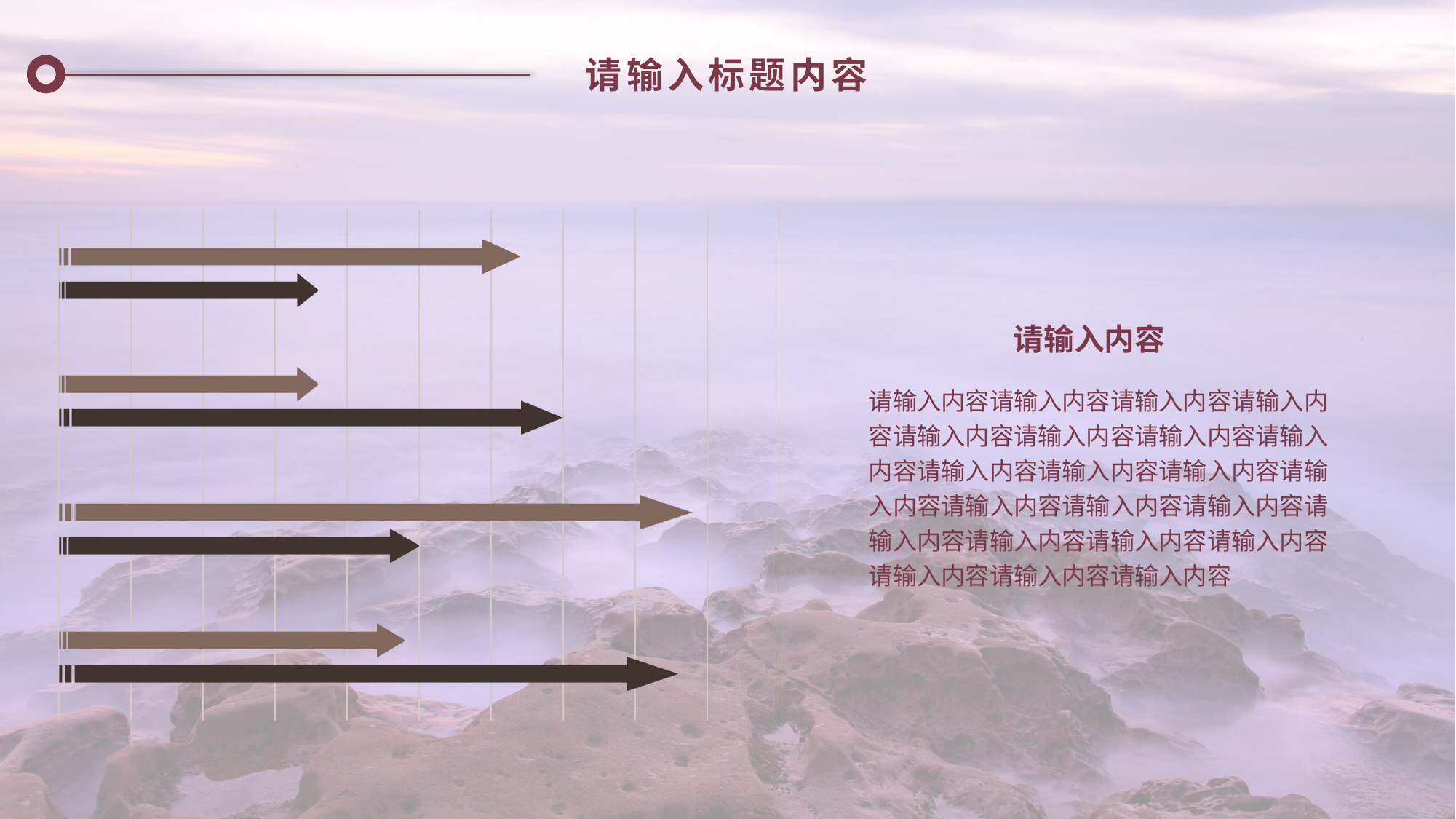

请输入标题内容

### Chart

| Category | 系列 1 | 系列 2 |
|---|---|---|
| 类别 1 | 4.3 | 2.4 |
| 类别 2 | 2.5 | 4.4 |
| 类别 3 | 3.5 | 1.8 |
| 类别4 | 1.8 | 3.2 |
请输入内容
请输入内容请输入内容请输入内容请输入内容请输入内容请输入内容请输入内容请输入内容请输入内容请输入内容请输入内容请输入内容请输入内容请输入内容请输入内容请输入内容请输入内容请输入内容请输入内容请输入内容请输入内容请输入内容